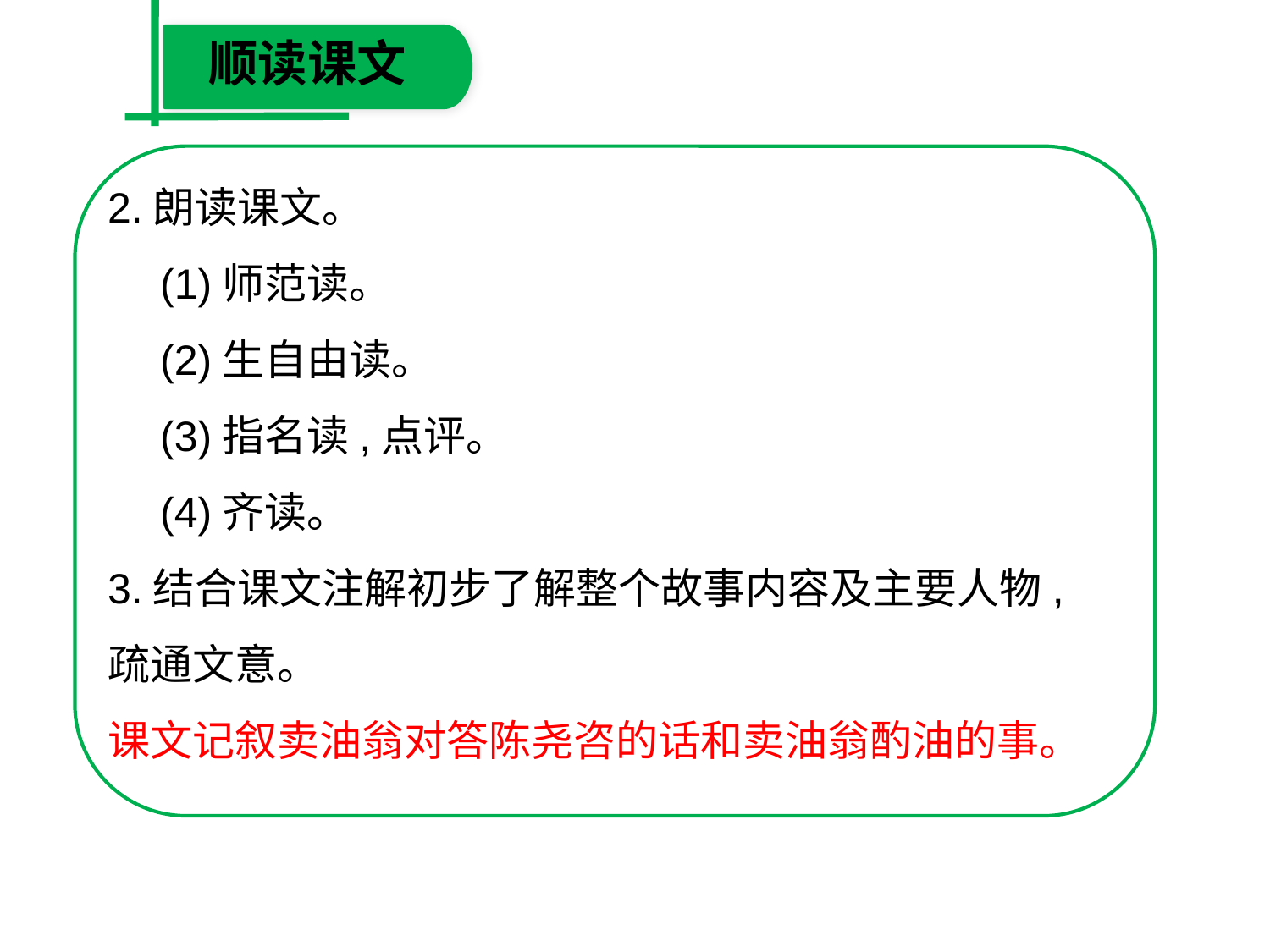

顺读课文

2.朗读课文。
　(1)师范读。
　(2)生自由读。
　(3)指名读,点评。
　(4)齐读。
3.结合课文注解初步了解整个故事内容及主要人物,疏通文意。
课文记叙卖油翁对答陈尧咨的话和卖油翁酌油的事。